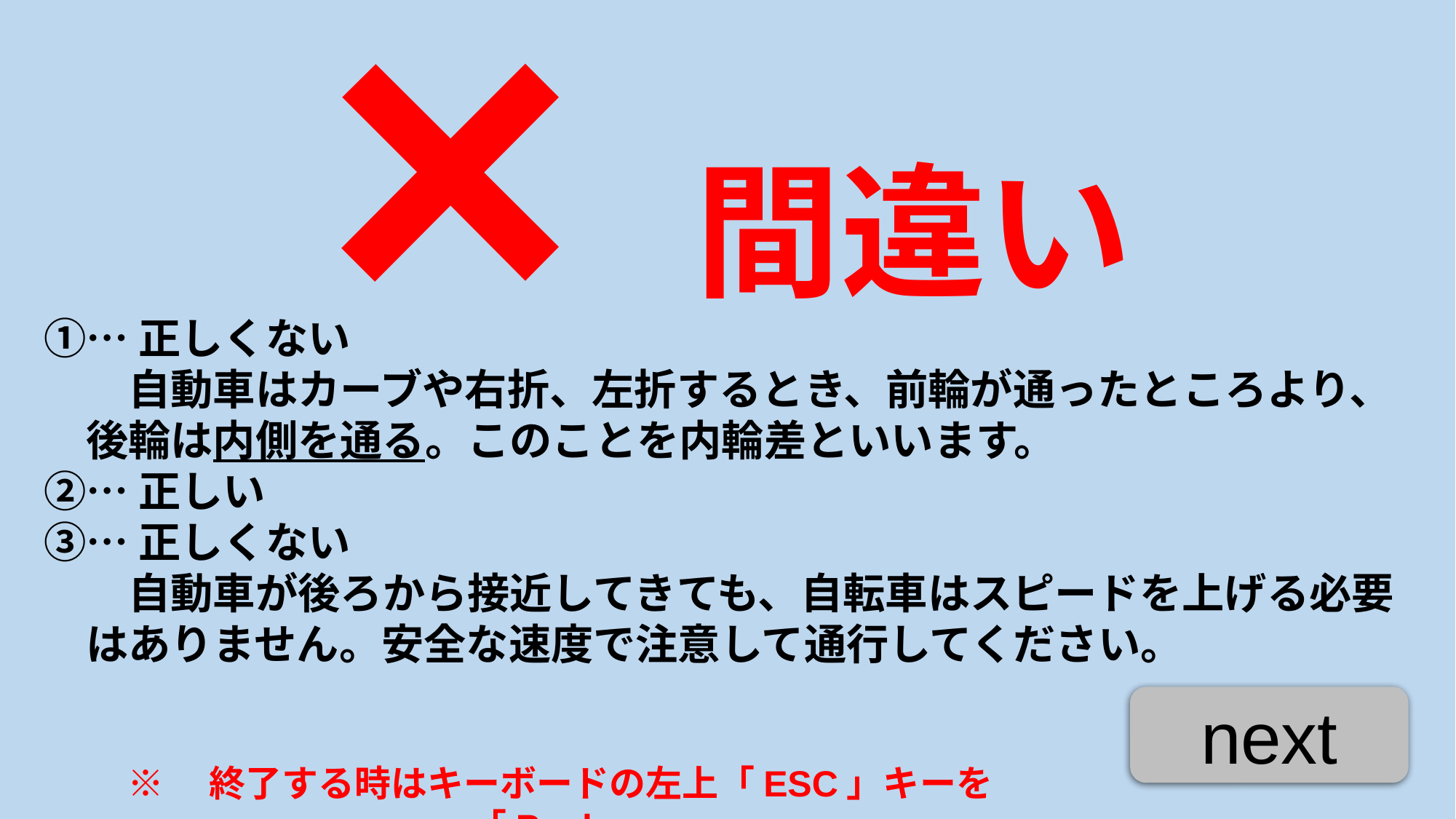

間違い
×
①…正しくない
　　自動車はカーブや右折、左折するとき、前輪が通ったところより、
　後輪は内側を通る。このことを内輪差といいます。
②…正しい
③…正しくない
　　自動車が後ろから接近してきても、自転車はスピードを上げる必要
　はありません。安全な速度で注意して通行してください。
next
※　終了する時はキーボードの左上「ESC」キーを「Push」